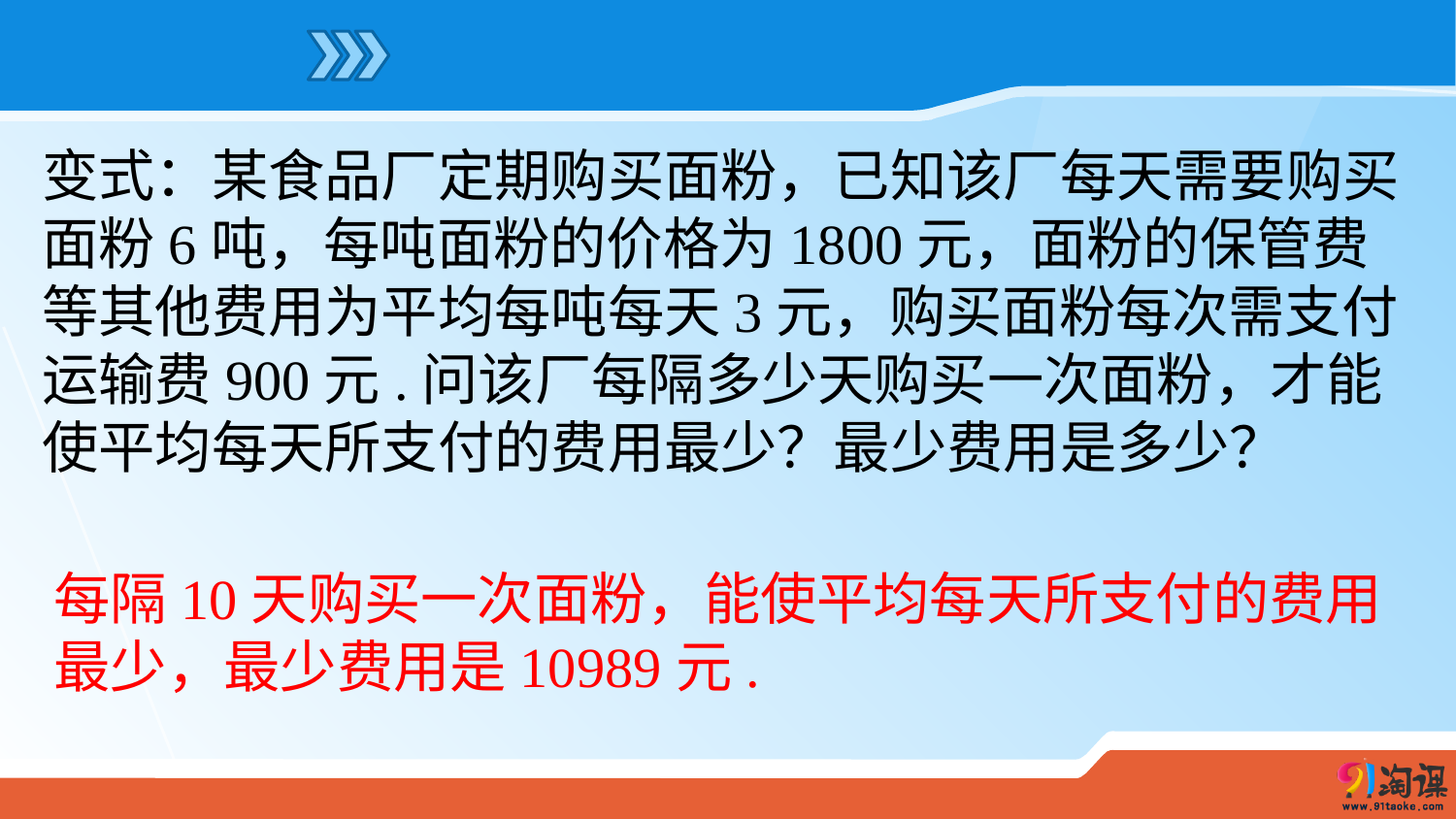

变式：某食品厂定期购买面粉，已知该厂每天需要购买面粉6吨，每吨面粉的价格为1800元，面粉的保管费等其他费用为平均每吨每天3元，购买面粉每次需支付运输费900元.问该厂每隔多少天购买一次面粉，才能使平均每天所支付的费用最少？最少费用是多少？

每隔10天购买一次面粉，能使平均每天所支付的费用最少，最少费用是10989元.